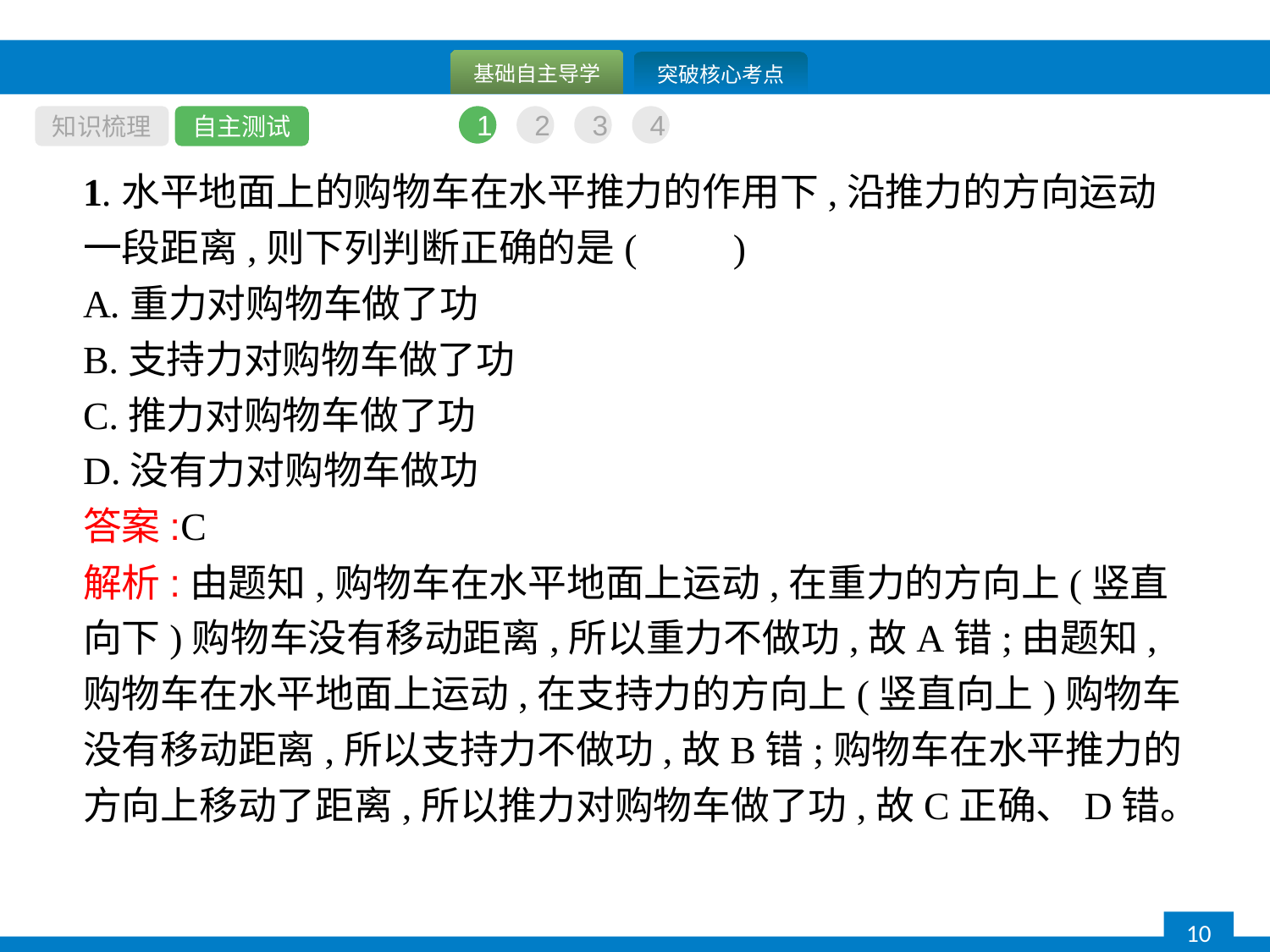

知识梳理
自主测试
1
2
3
4
1.水平地面上的购物车在水平推力的作用下,沿推力的方向运动一段距离,则下列判断正确的是(　　)
A.重力对购物车做了功
B.支持力对购物车做了功
C.推力对购物车做了功
D.没有力对购物车做功
答案:C
解析:由题知,购物车在水平地面上运动,在重力的方向上(竖直向下)购物车没有移动距离,所以重力不做功,故A错;由题知,购物车在水平地面上运动,在支持力的方向上(竖直向上)购物车没有移动距离,所以支持力不做功,故B错;购物车在水平推力的方向上移动了距离,所以推力对购物车做了功,故C正确、D错。